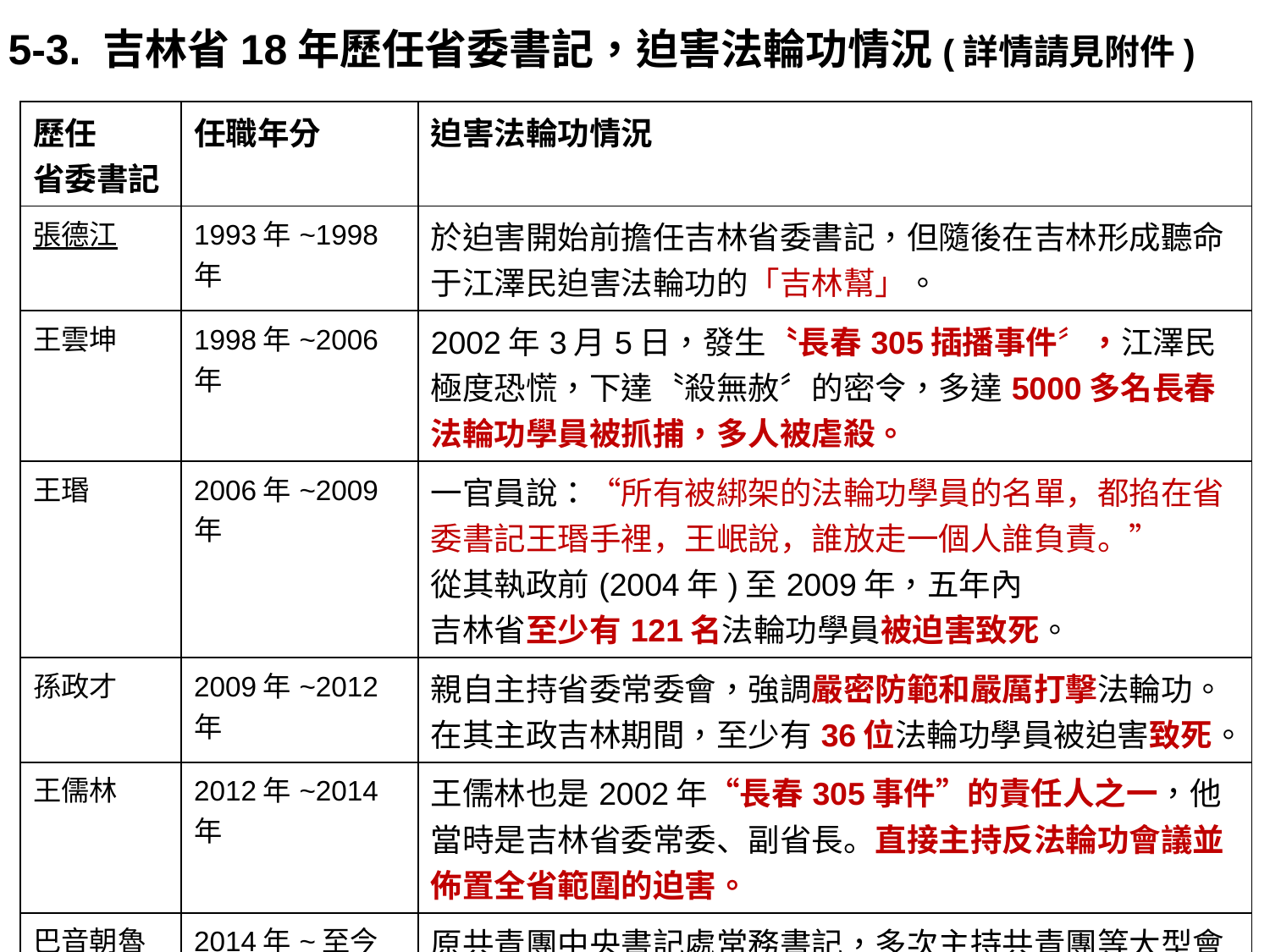

5-3. 吉林省18年歷任省委書記，迫害法輪功情況(詳情請見附件)
| 歷任 省委書記 | 任職年分 | 迫害法輪功情況 |
| --- | --- | --- |
| 張德江 | 1993年~1998年 | 於迫害開始前擔任吉林省委書記，但隨後在吉林形成聽命于江澤民迫害法輪功的「吉林幫」。 |
| 王雲坤 | 1998年~2006年 | 2002年3月5日，發生〝長春305插播事件〞，江澤民極度恐慌，下達〝殺無赦〞的密令，多達5000多名長春法輪功學員被抓捕，多人被虐殺。 |
| 王瑉 | 2006年~2009年 | 一官員說：“所有被綁架的法輪功學員的名單，都掐在省委書記王瑉手裡，王岷說，誰放走一個人誰負責。” 從其執政前(2004年)至2009年，五年內 吉林省至少有121名法輪功學員被迫害致死。 |
| 孫政才 | 2009年~2012年 | 親自主持省委常委會，強調嚴密防範和嚴厲打擊法輪功。 在其主政吉林期間，至少有36位法輪功學員被迫害致死。 |
| 王儒林 | 2012年~2014年 | 王儒林也是2002年“長春305事件”的責任人之一，他當時是吉林省委常委、副省長。直接主持反法輪功會議並佈置全省範圍的迫害。 |
| 巴音朝魯 | 2014年~至今 | 原共青團中央書記處常務書記，多次主持共青團等大型會議上，深入揭批「法輪功」。 |